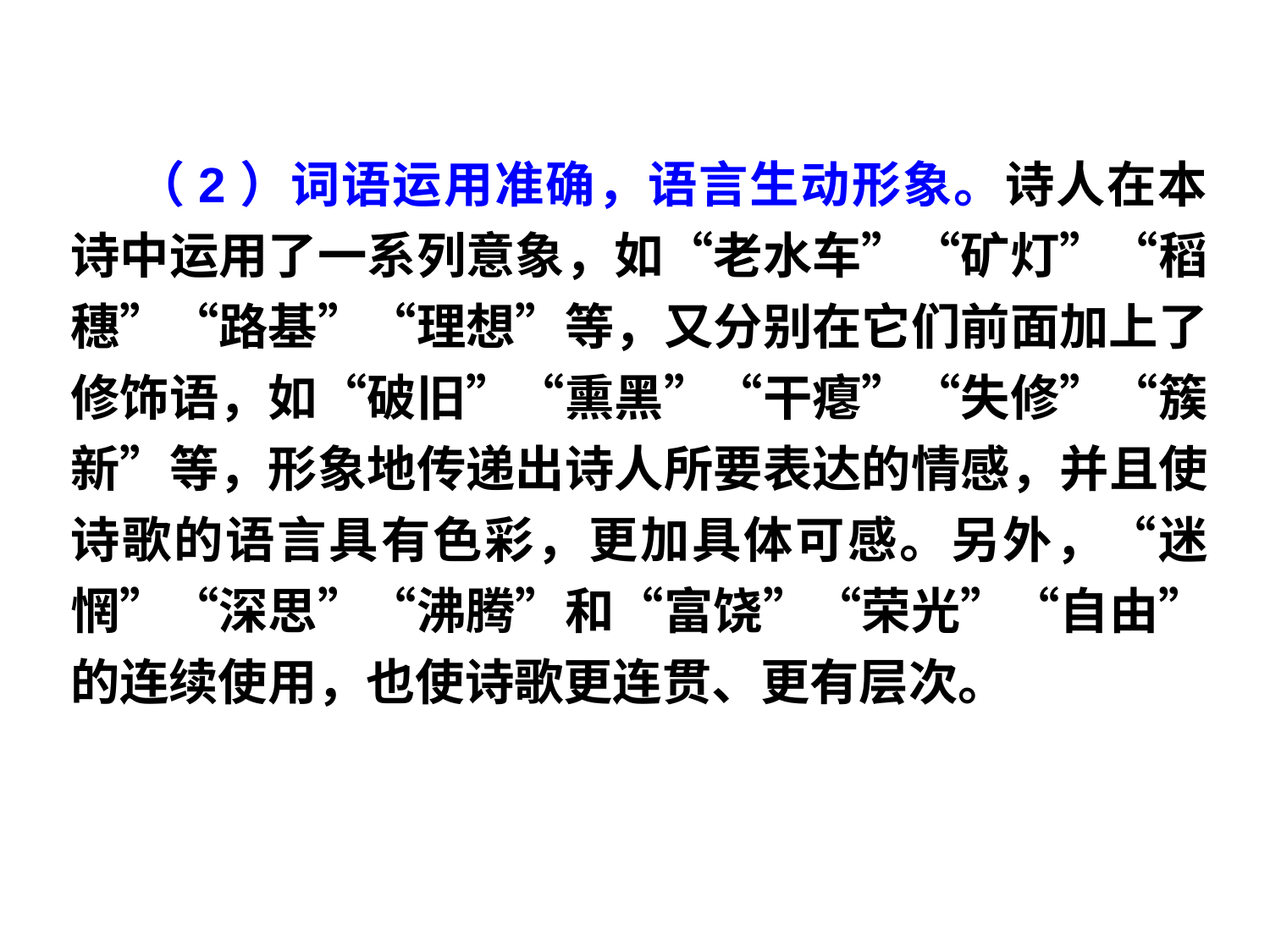

（2）词语运用准确，语言生动形象。诗人在本诗中运用了一系列意象，如“老水车”“矿灯”“稻穗”“路基”“理想”等，又分别在它们前面加上了修饰语，如“破旧”“熏黑”“干瘪”“失修”“簇新”等，形象地传递出诗人所要表达的情感，并且使诗歌的语言具有色彩，更加具体可感。另外，“迷惘”“深思”“沸腾”和“富饶”“荣光”“自由”的连续使用，也使诗歌更连贯、更有层次。